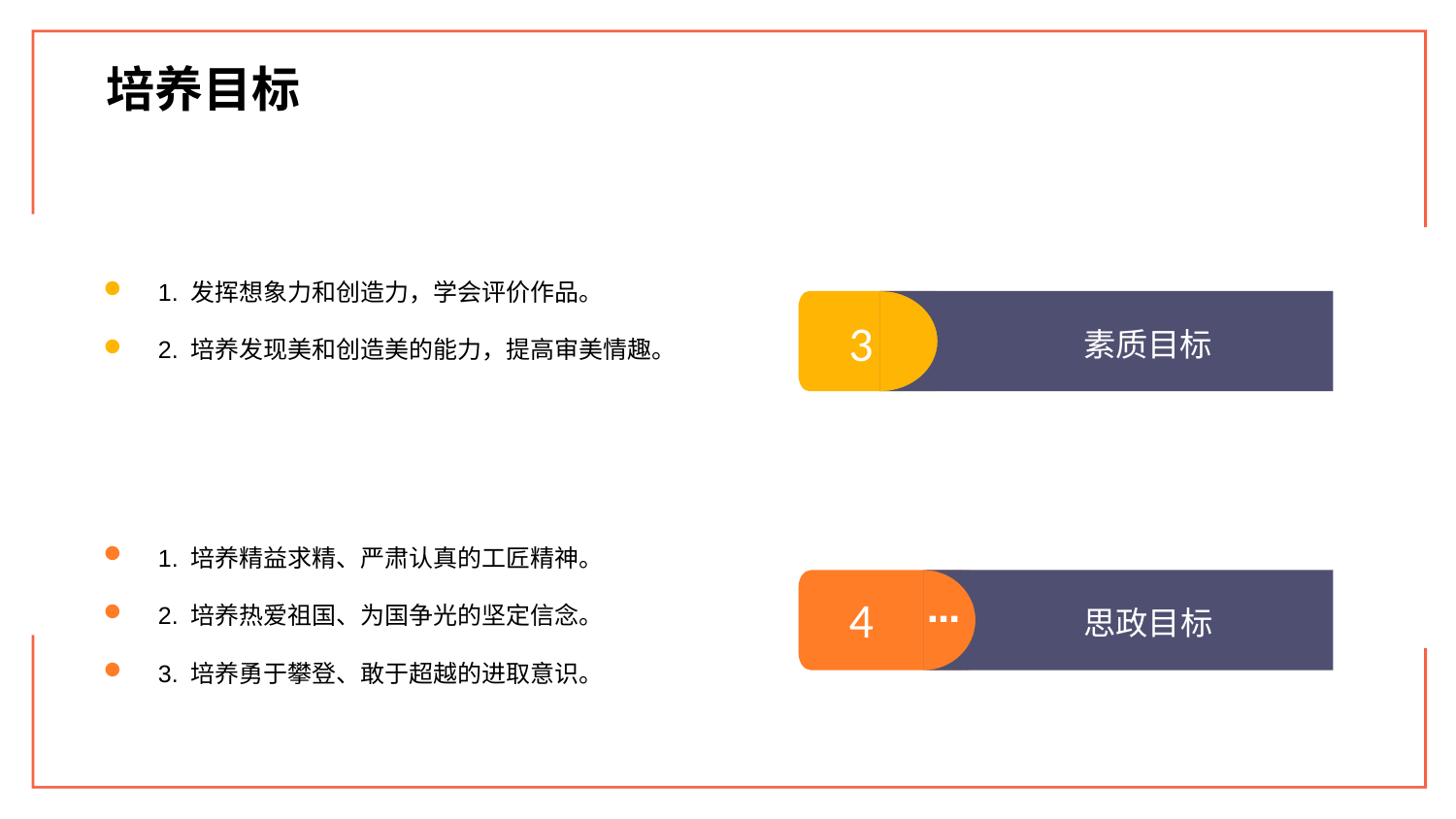

培养目标
1. 发挥想象力和创造力，学会评价作品。
2. 培养发现美和创造美的能力，提高审美情趣。

3
素质目标
1. 培养精益求精、严肃认真的工匠精神。
2. 培养热爱祖国、为国争光的坚定信念。
3. 培养勇于攀登、敢于超越的进取意识。

4
思政目标